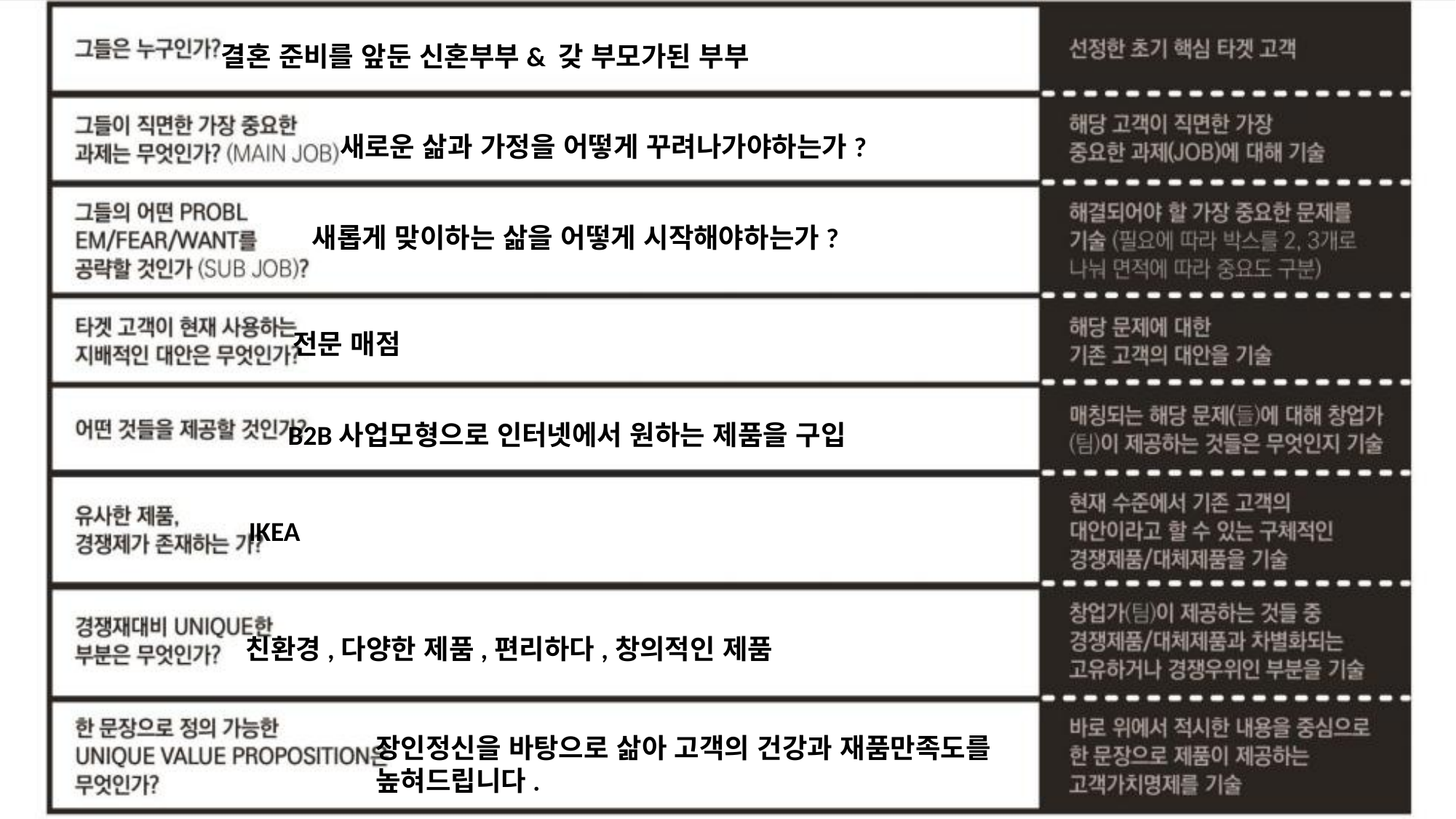

결혼 준비를 앞둔 신혼부부& 갖 부모가된 부부
새로운 삶과 가정을 어떻게 꾸려나가야하는가?
새롭게 맞이하는 삶을 어떻게 시작해야하는가?
전문 매점
B2B사업모형으로 인터넷에서 원하는 제품을 구입
IKEA
친환경,다양한 제품,편리하다,창의적인 제품
장인정신을 바탕으로 삶아 고객의 건강과 재품만족도를 높혀드립니다.